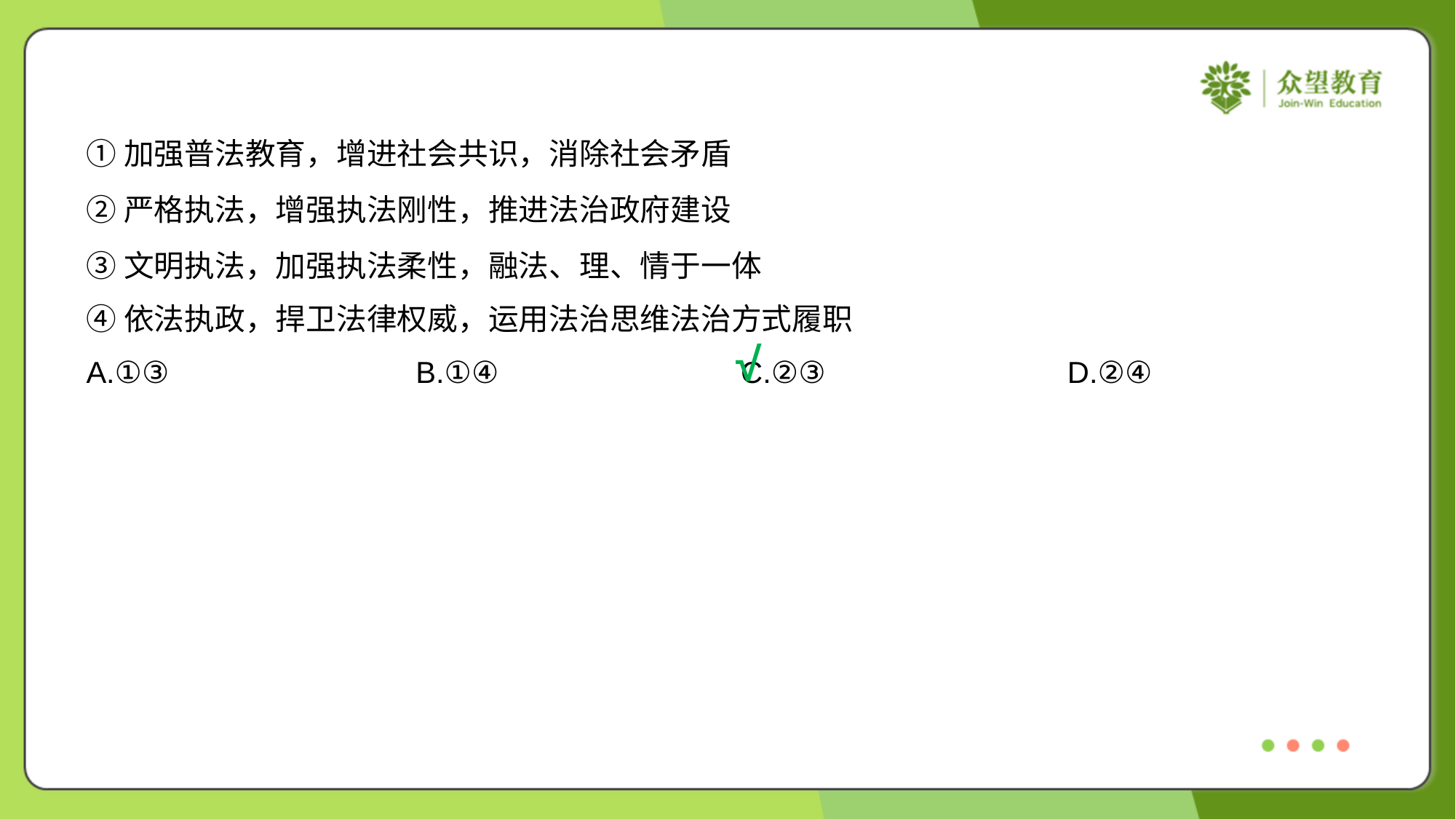

①加强普法教育，增进社会共识，消除社会矛盾
②严格执法，增强执法刚性，推进法治政府建设
③文明执法，加强执法柔性，融法、理、情于一体
④依法执政，捍卫法律权威，运用法治思维法治方式履职
√
A.①③	B.①④	C.②③	D.②④